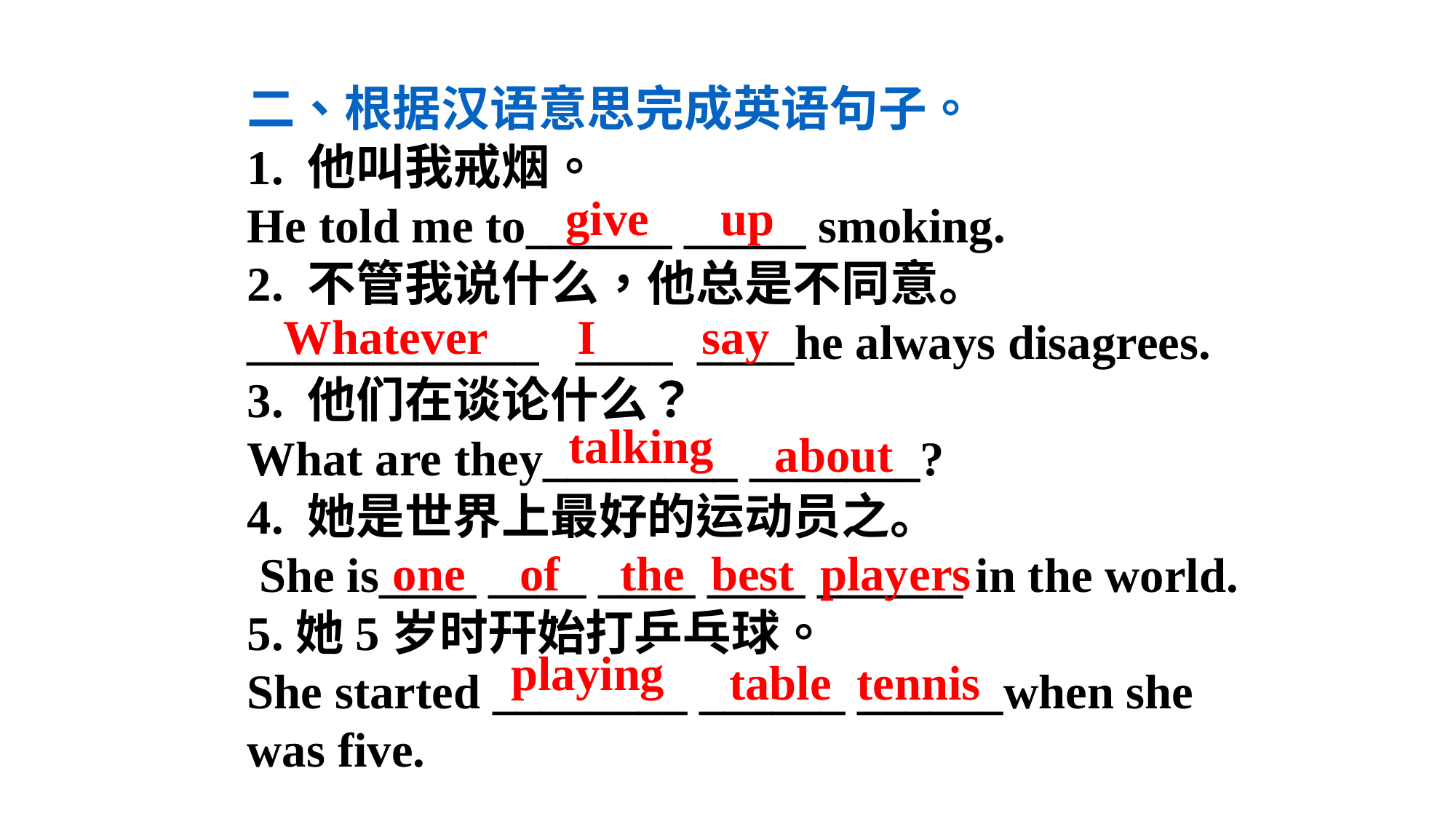

二、根据汉语意思完成英语句子。
1. 他叫我戒烟。
He told me to______ _____ smoking.
2. 不管我说什么，他总是不同意。
____________   ____  ____he always disagrees.
3. 他们在谈论什么？
What are they________ _______?
4. 她是世界上最好的运动员之。
 She is____ ____ ____ ____ ______ in the world.
5.她5岁时幵始打乒乓球。
She started ________ ______ ______when she was five.
give
up
Whatever
I
say
talking
about
one
of
the
best
players
playing
table
tennis